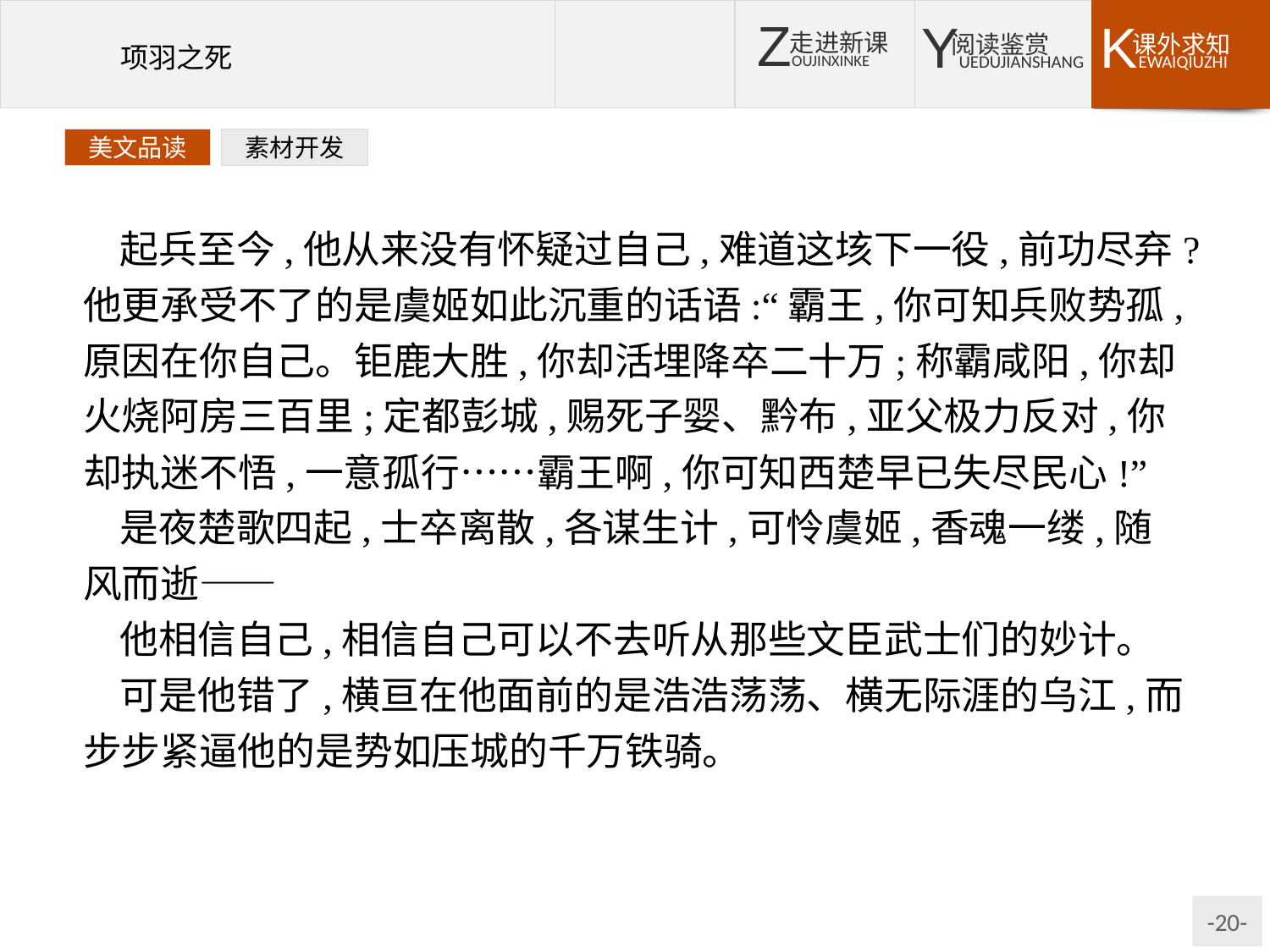

美文品读
素材开发
起兵至今,他从来没有怀疑过自己,难道这垓下一役,前功尽弃?他更承受不了的是虞姬如此沉重的话语:“霸王,你可知兵败势孤,原因在你自己。钜鹿大胜,你却活埋降卒二十万;称霸咸阳,你却火烧阿房三百里;定都彭城,赐死子婴、黔布,亚父极力反对,你却执迷不悟,一意孤行……霸王啊,你可知西楚早已失尽民心!”
是夜楚歌四起,士卒离散,各谋生计,可怜虞姬,香魂一缕,随风而逝——
他相信自己,相信自己可以不去听从那些文臣武士们的妙计。
可是他错了,横亘在他面前的是浩浩荡荡、横无际涯的乌江,而步步紧逼他的是势如压城的千万铁骑。